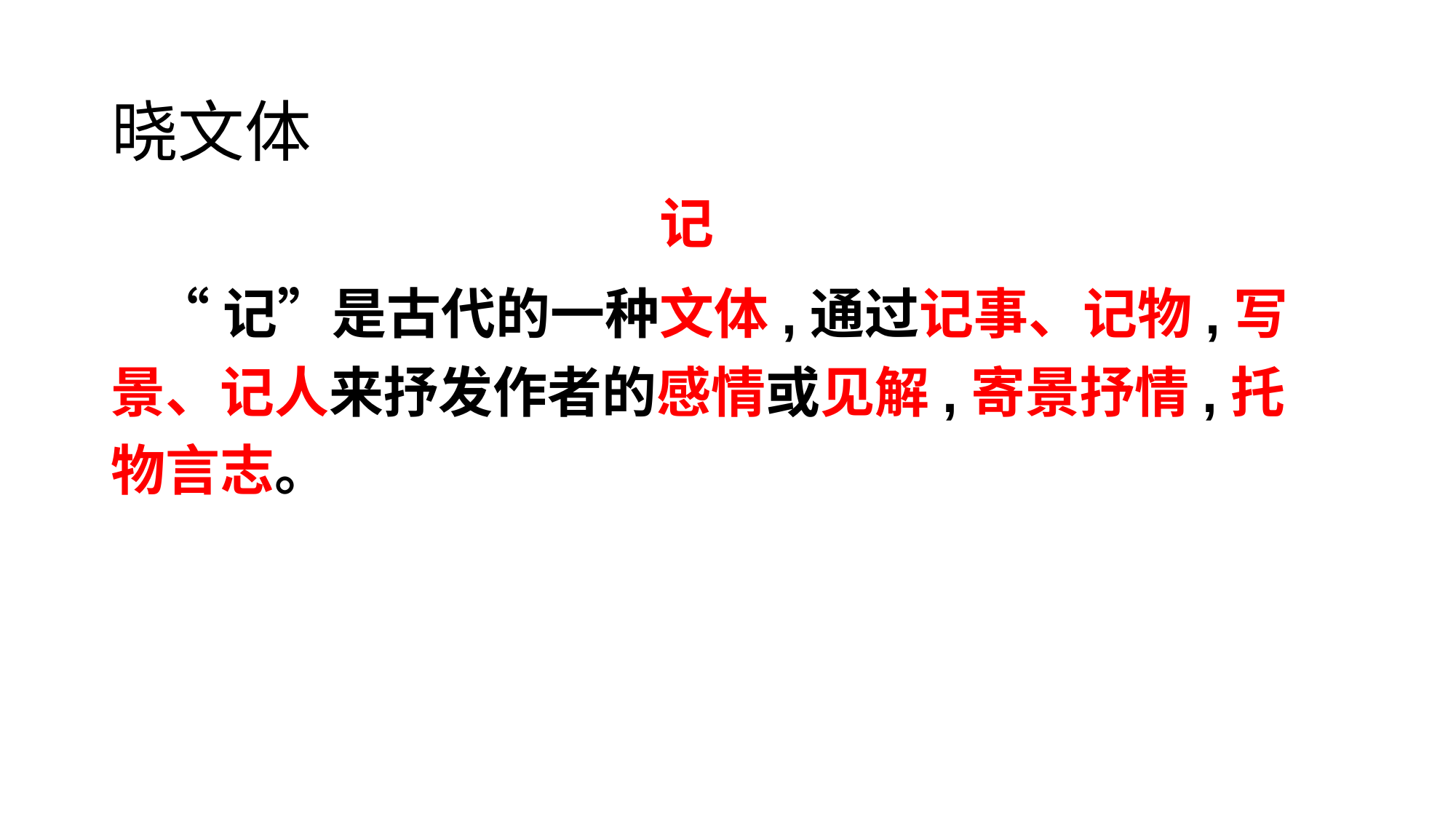

晓文体
记
    “记”是古代的一种文体,通过记事、记物,写景、记人来抒发作者的感情或见解,寄景抒情,托物言志。